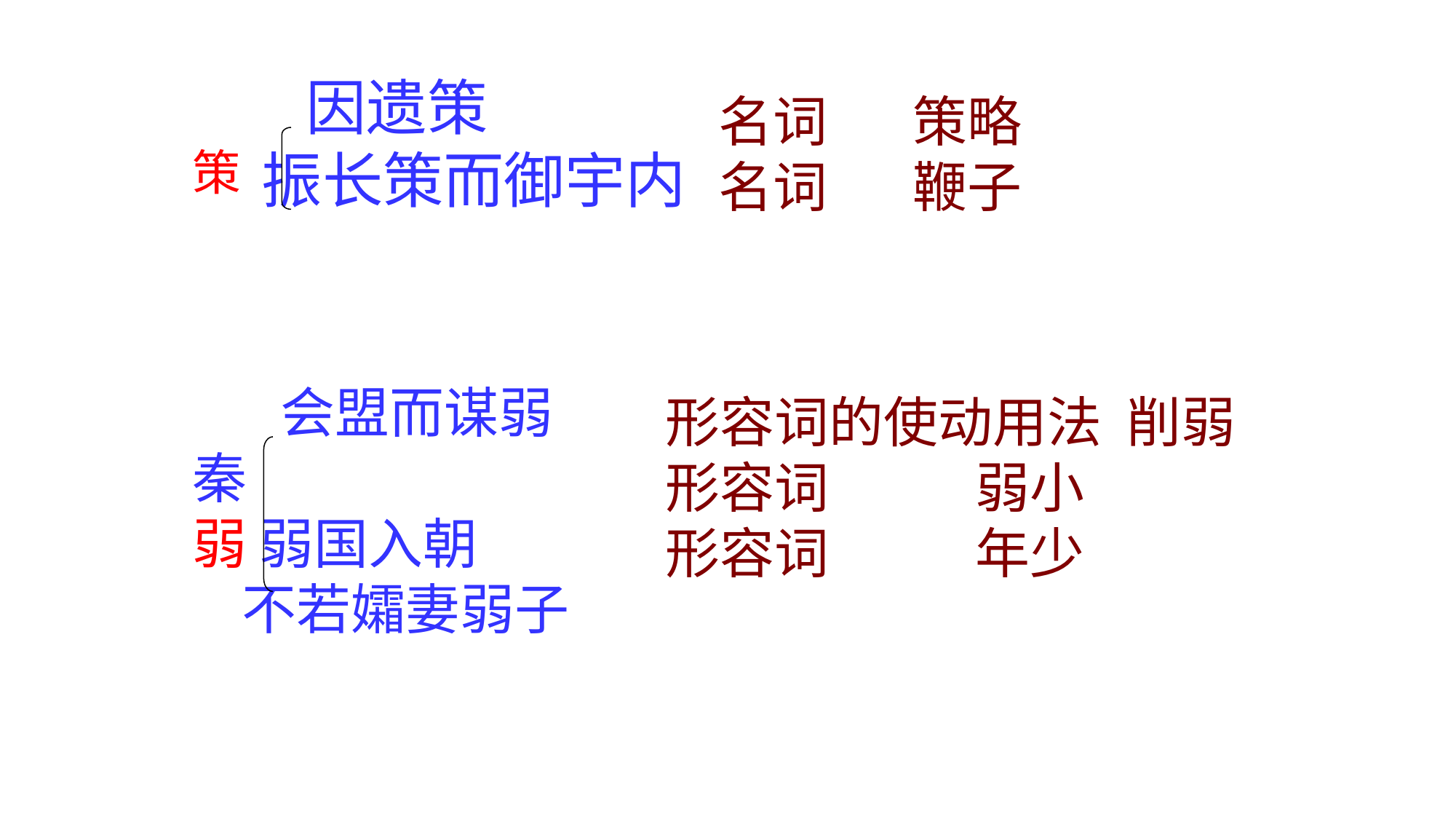

因遗策
  振长策而御宇内
 名词       策略
 名词       鞭子

策
       会盟而谋弱秦
弱 弱国入朝
   不若孀妻弱子
形容词的使动用法  削弱
形容词            弱小
形容词            年少